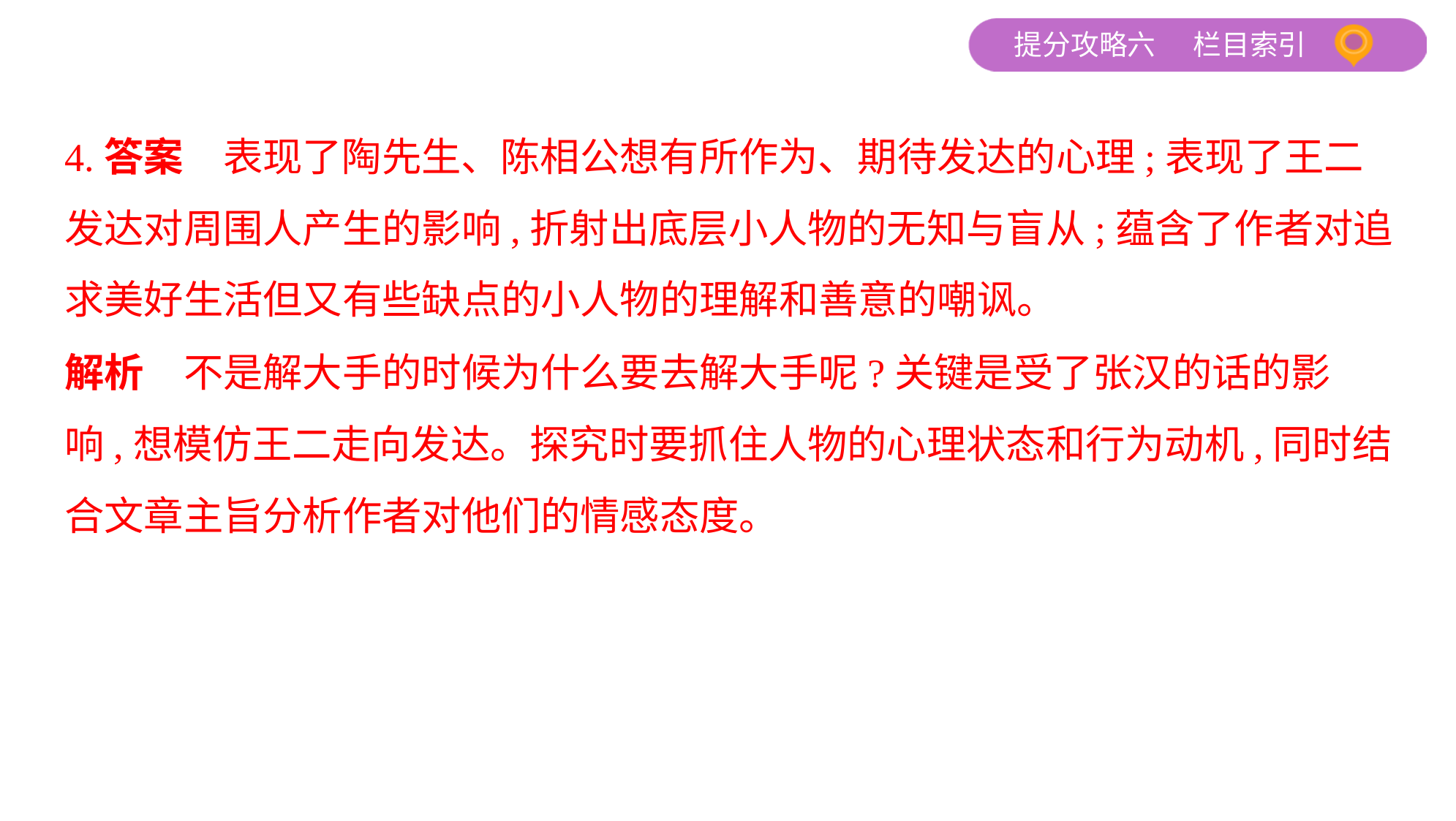

4.答案　表现了陶先生、陈相公想有所作为、期待发达的心理;表现了王二
发达对周围人产生的影响,折射出底层小人物的无知与盲从;蕴含了作者对追
求美好生活但又有些缺点的小人物的理解和善意的嘲讽。
解析　不是解大手的时候为什么要去解大手呢?关键是受了张汉的话的影
响,想模仿王二走向发达。探究时要抓住人物的心理状态和行为动机,同时结
合文章主旨分析作者对他们的情感态度。